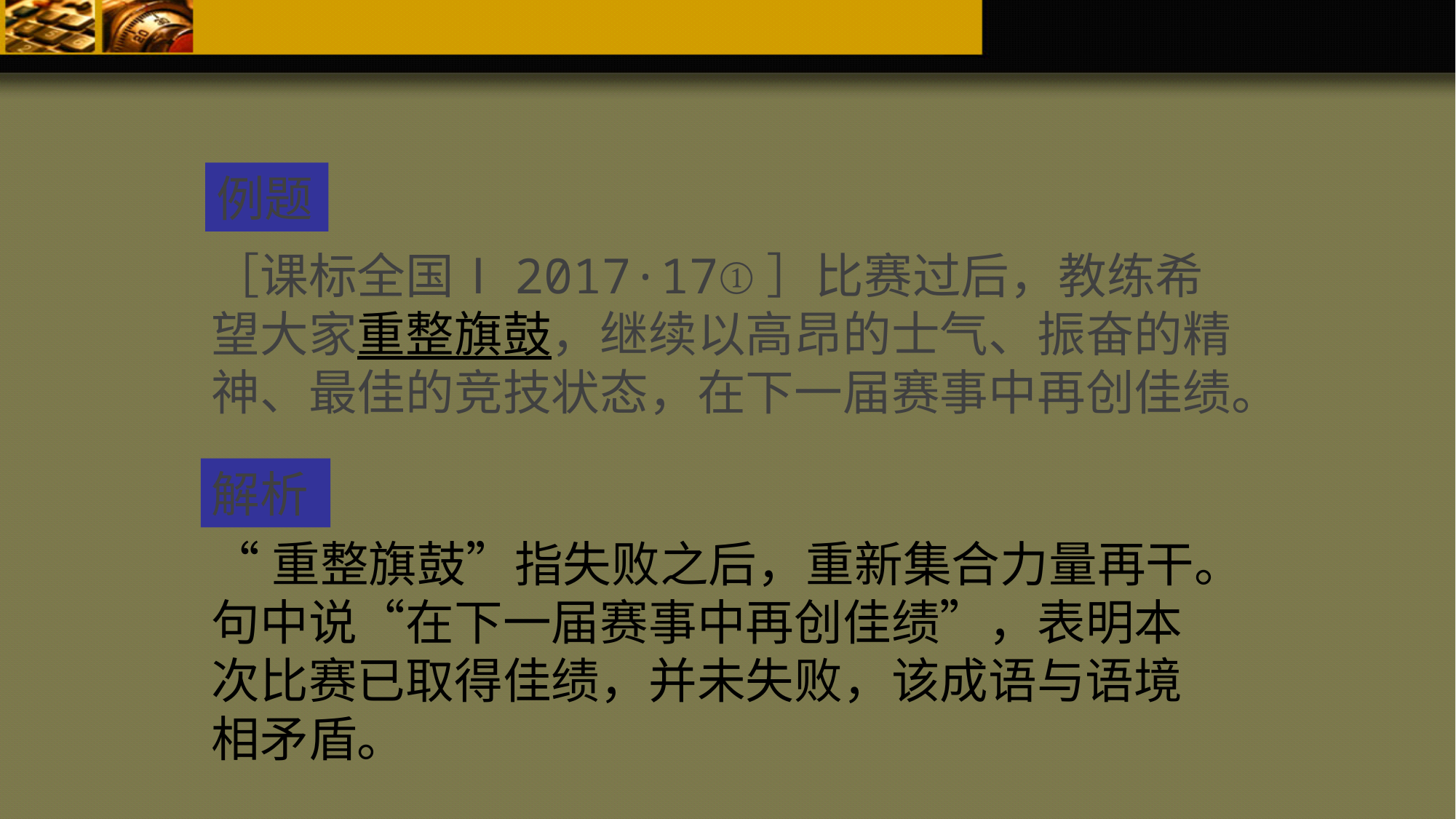

例题
［课标全国Ⅰ2017·17①］比赛过后，教练希望大家重整旗鼓，继续以高昂的士气、振奋的精神、最佳的竞技状态，在下一届赛事中再创佳绩。
解析
“重整旗鼓”指失败之后，重新集合力量再干。句中说“在下一届赛事中再创佳绩”，表明本次比赛已取得佳绩，并未失败，该成语与语境相矛盾。